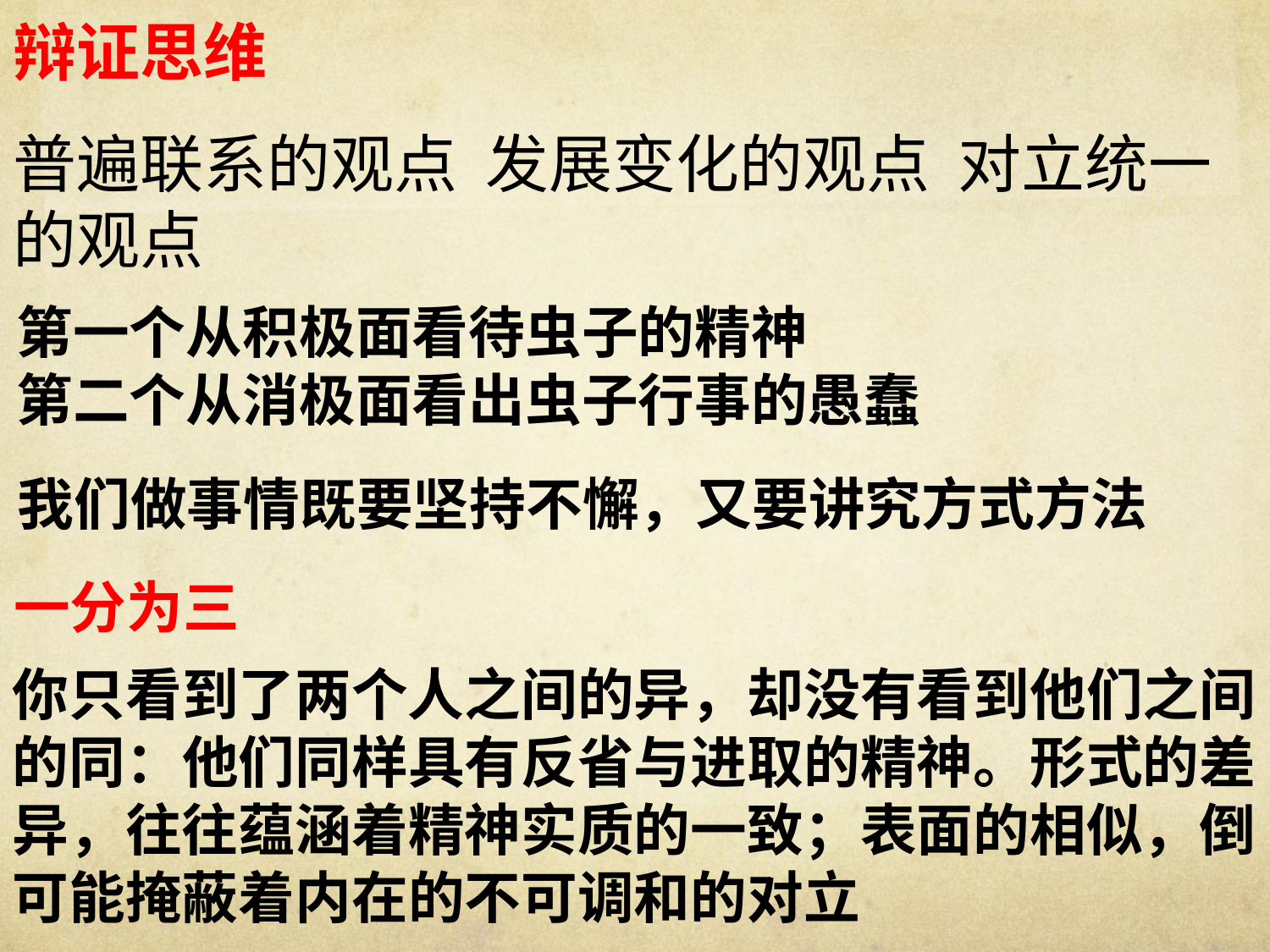

辩证思维
普遍联系的观点  发展变化的观点  对立统一的观点

第一个从积极面看待虫子的精神
第二个从消极面看出虫子行事的愚蠢
我们做事情既要坚持不懈，又要讲究方式方法
一分为三
你只看到了两个人之间的异，却没有看到他们之间的同：他们同样具有反省与进取的精神。形式的差异，往往蕴涵着精神实质的一致；表面的相似，倒可能掩蔽着内在的不可调和的对立